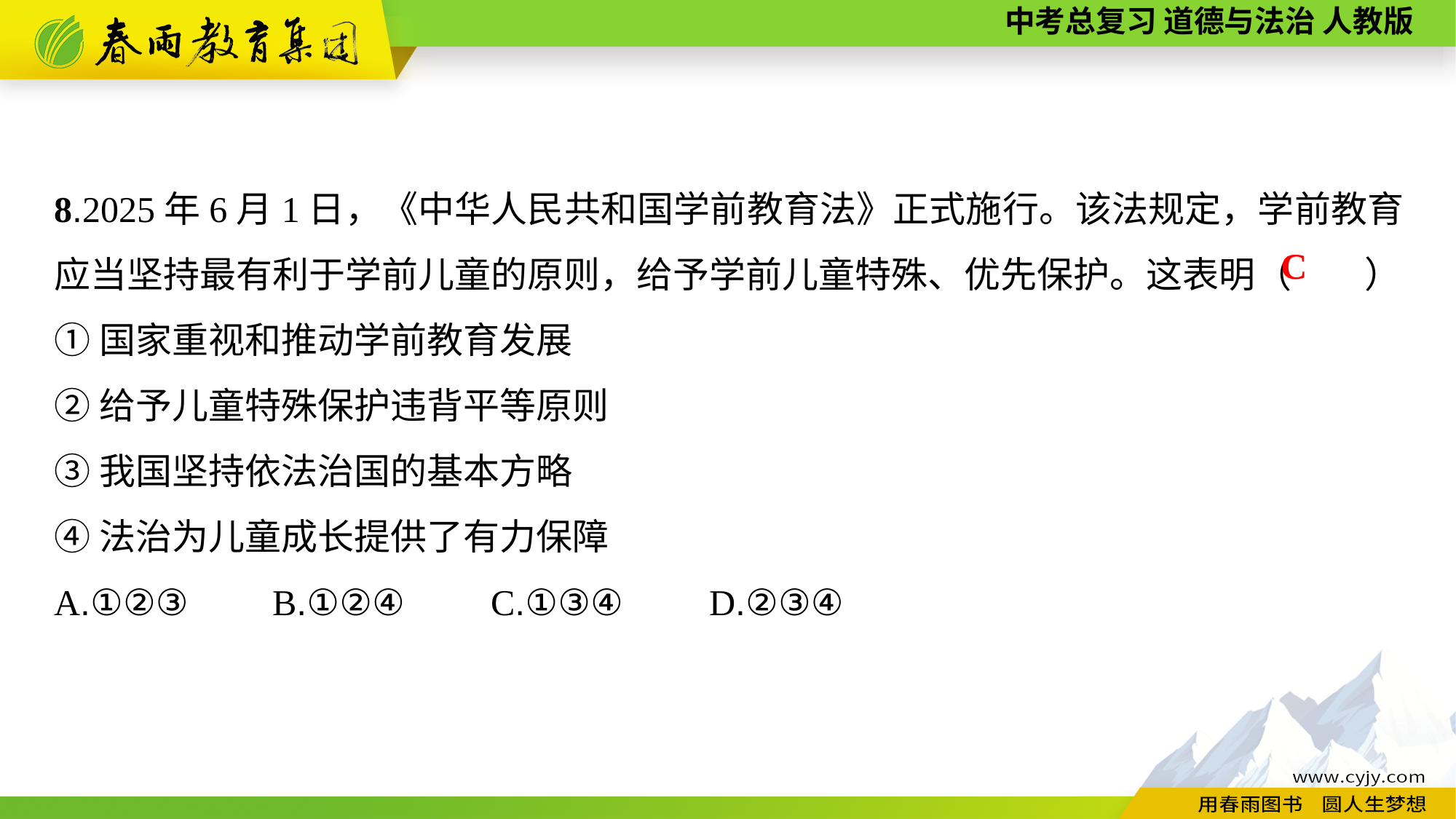

8.2025年6月1日，《中华人民共和国学前教育法》正式施行。该法规定，学前教育应当坚持最有利于学前儿童的原则，给予学前儿童特殊、优先保护。这表明（　　）
①国家重视和推动学前教育发展
②给予儿童特殊保护违背平等原则
③我国坚持依法治国的基本方略
④法治为儿童成长提供了有力保障
A.①②③	B.①②④	C.①③④	D.②③④
C